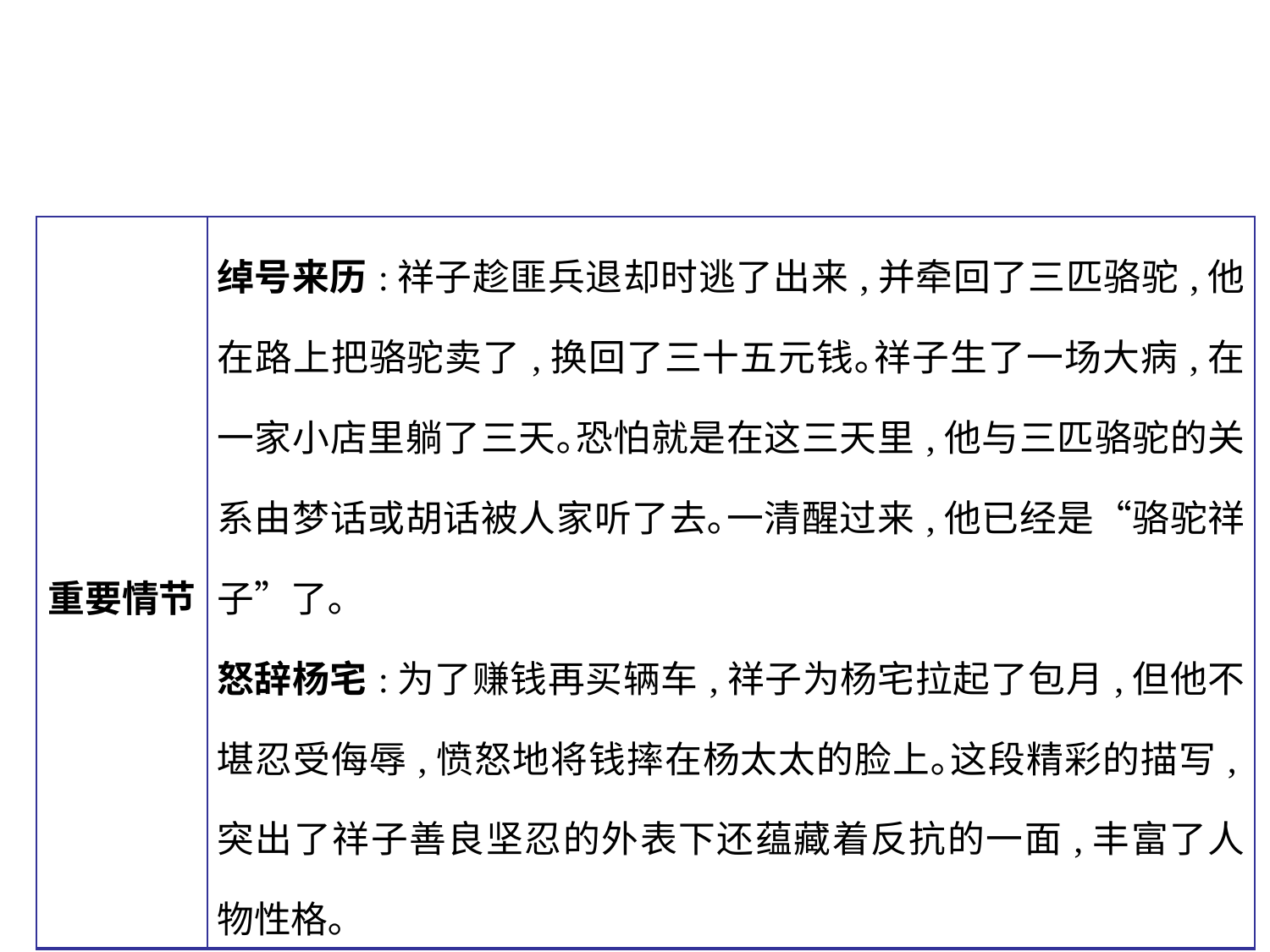

| 重要情节 | 绰号来历:祥子趁匪兵退却时逃了出来,并牵回了三匹骆驼,他在路上把骆驼卖了,换回了三十五元钱｡祥子生了一场大病,在一家小店里躺了三天｡恐怕就是在这三天里,他与三匹骆驼的关系由梦话或胡话被人家听了去｡一清醒过来,他已经是“骆驼祥子”了｡ 怒辞杨宅:为了赚钱再买辆车,祥子为杨宅拉起了包月,但他不堪忍受侮辱,愤怒地将钱摔在杨太太的脸上｡这段精彩的描写,突出了祥子善良坚忍的外表下还蕴藏着反抗的一面,丰富了人物性格｡ |
| --- | --- |